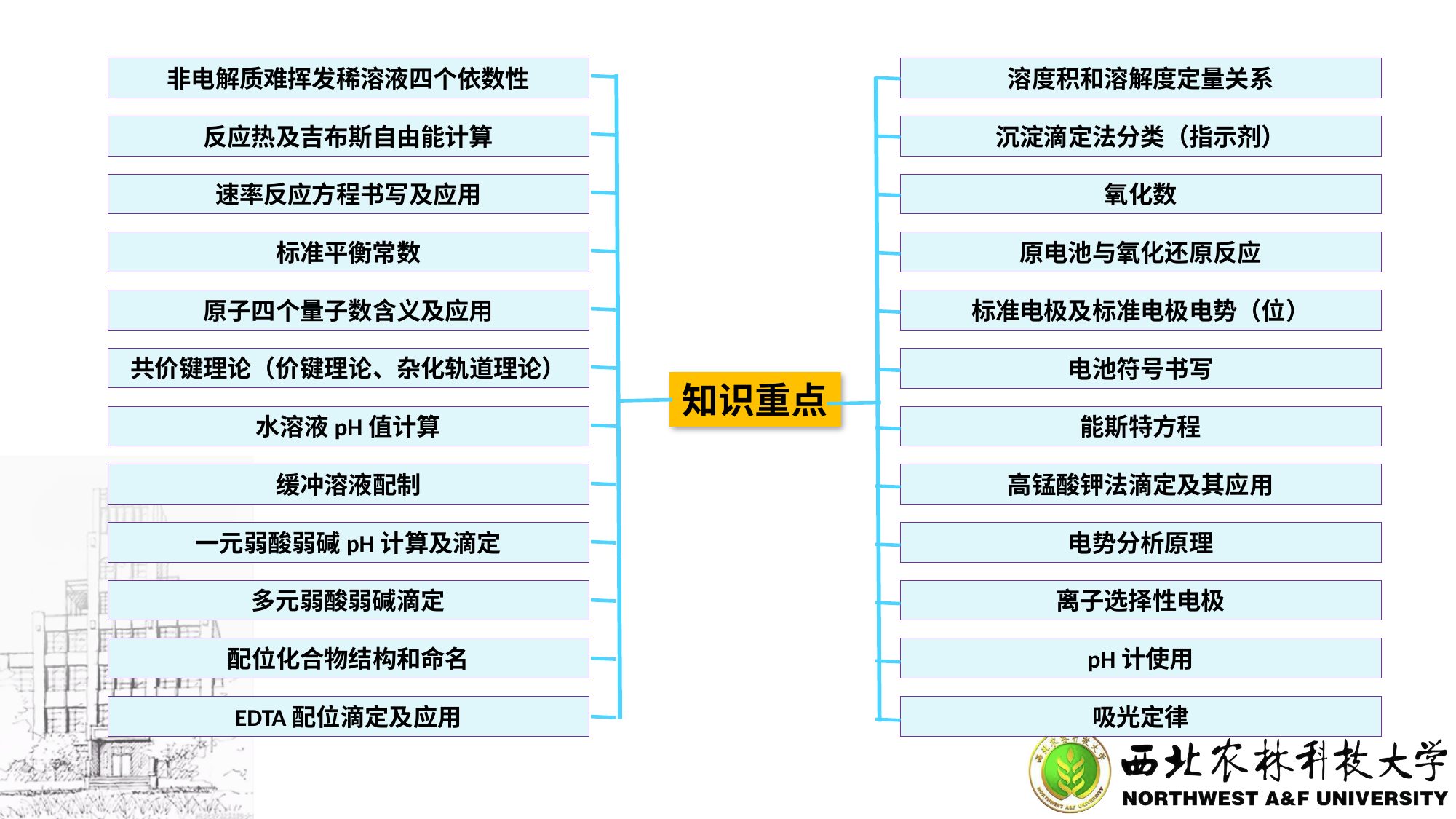

非电解质难挥发稀溶液四个依数性
反应热及吉布斯自由能计算
速率反应方程书写及应用
标准平衡常数
原子四个量子数含义及应用
共价键理论（价键理论、杂化轨道理论）
水溶液pH值计算
缓冲溶液配制
一元弱酸弱碱pH计算及滴定
多元弱酸弱碱滴定
配位化合物结构和命名
EDTA配位滴定及应用
溶度积和溶解度定量关系
沉淀滴定法分类（指示剂）
氧化数
原电池与氧化还原反应
标准电极及标准电极电势（位）
电池符号书写
能斯特方程
高锰酸钾法滴定及其应用
电势分析原理
离子选择性电极
pH计使用
吸光定律
知识重点